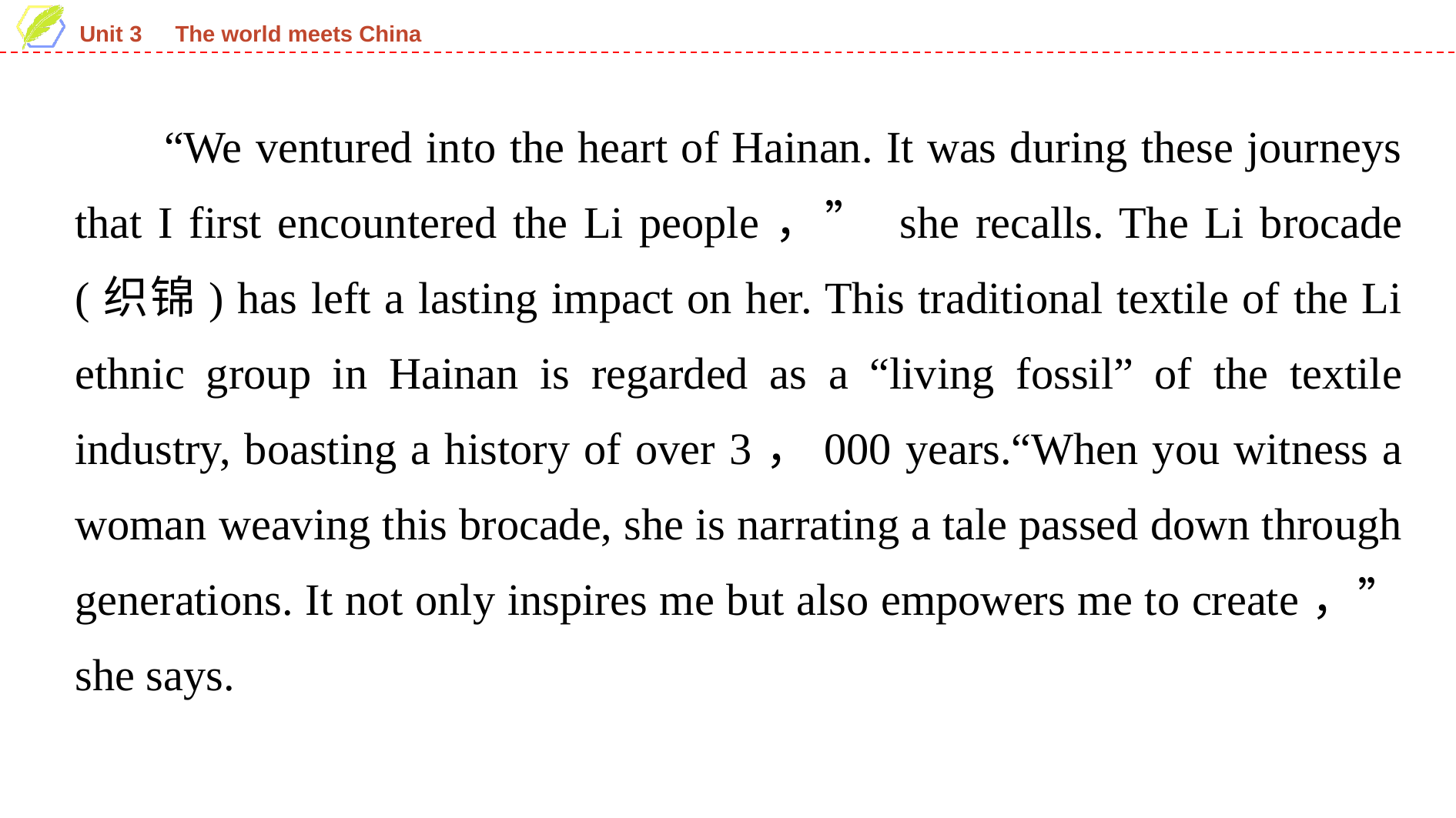

“We ventured into the heart of Hainan. It was during these journeys that I first encountered the Li people，” she recalls. The Li brocade (织锦) has left a lasting impact on her. This traditional textile of the Li ethnic group in Hainan is regarded as a “living fossil” of the textile industry, boasting a history of over 3，000 years.“When you witness a woman weaving this brocade, she is narrating a tale passed down through generations. It not only inspires me but also empowers me to create，” she says.